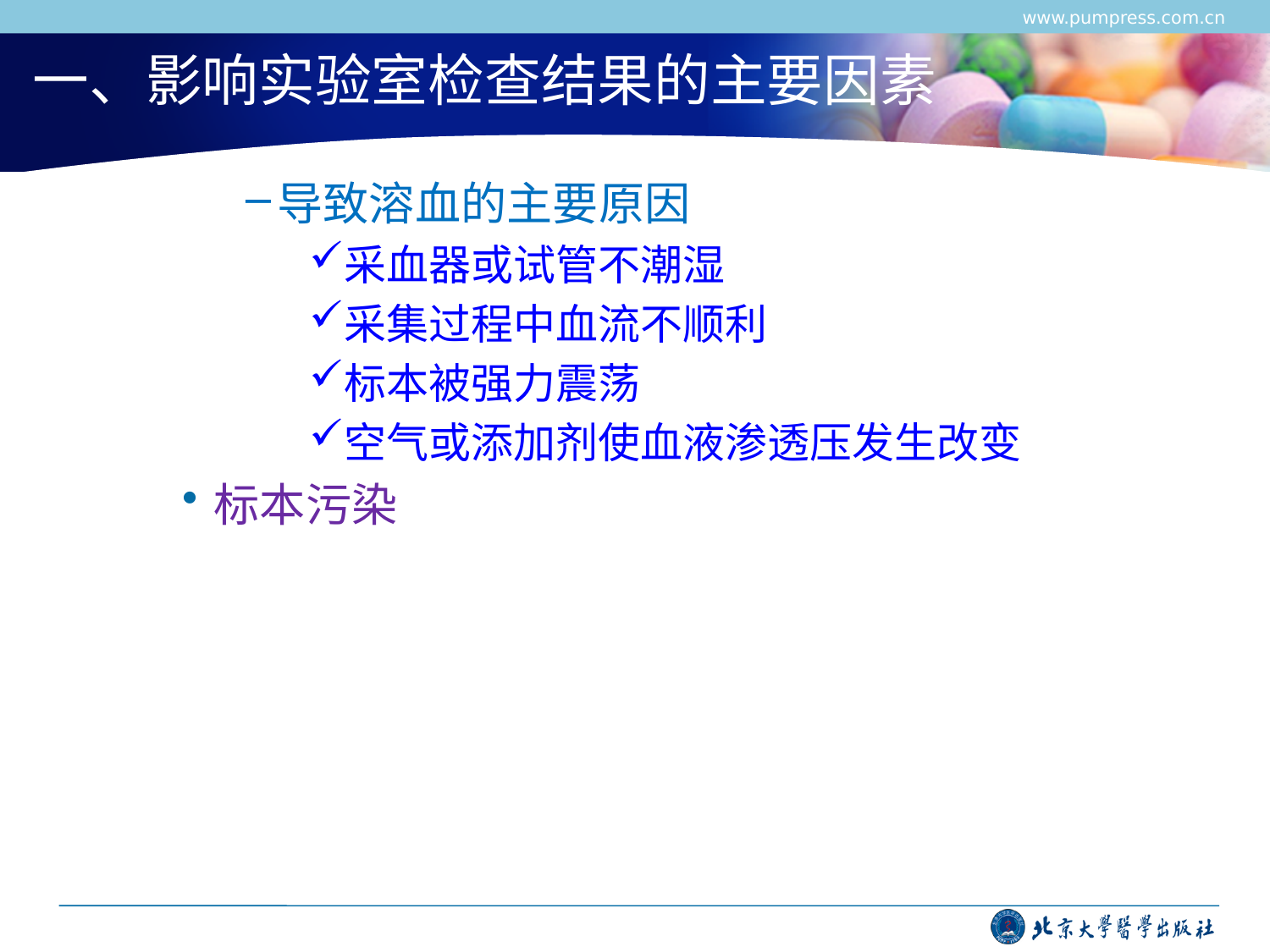

www.pumpress.com.cn
# 一、影响实验室检查结果的主要因素
导致溶血的主要原因
采血器或试管不潮湿
采集过程中血流不顺利
标本被强力震荡
空气或添加剂使血液渗透压发生改变
标本污染